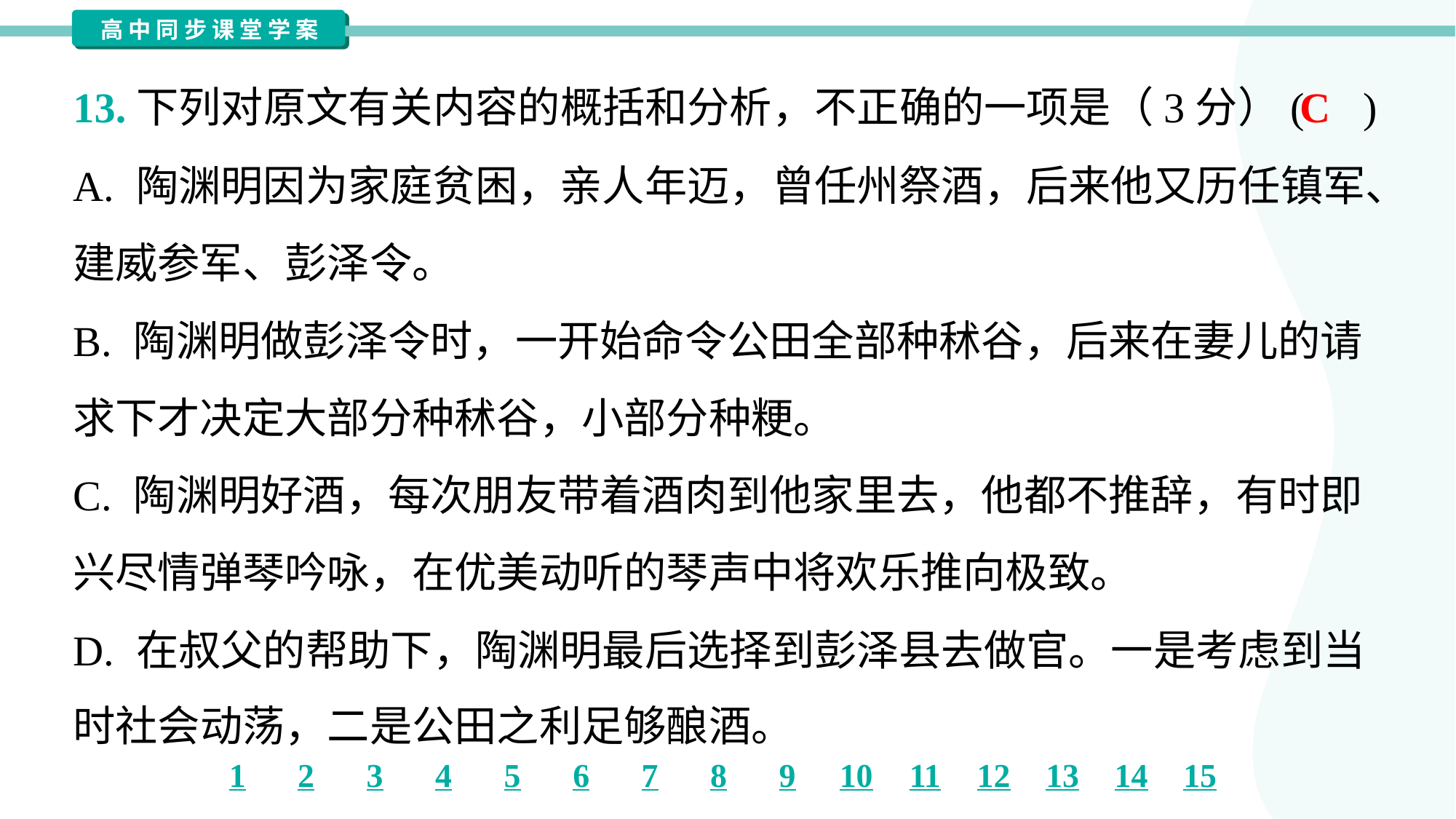

C
13.下列对原文有关内容的概括和分析，不正确的一项是（3分）(     )
A. 陶渊明因为家庭贫困，亲人年迈，曾任州祭酒，后来他又历任镇军、
建威参军、彭泽令。
B. 陶渊明做彭泽令时，一开始命令公田全部种秫谷，后来在妻儿的请
求下才决定大部分种秫谷，小部分种粳。
C. 陶渊明好酒，每次朋友带着酒肉到他家里去，他都不推辞，有时即
兴尽情弹琴吟咏，在优美动听的琴声中将欢乐推向极致。
D. 在叔父的帮助下，陶渊明最后选择到彭泽县去做官。一是考虑到当
时社会动荡，二是公田之利足够酿酒。